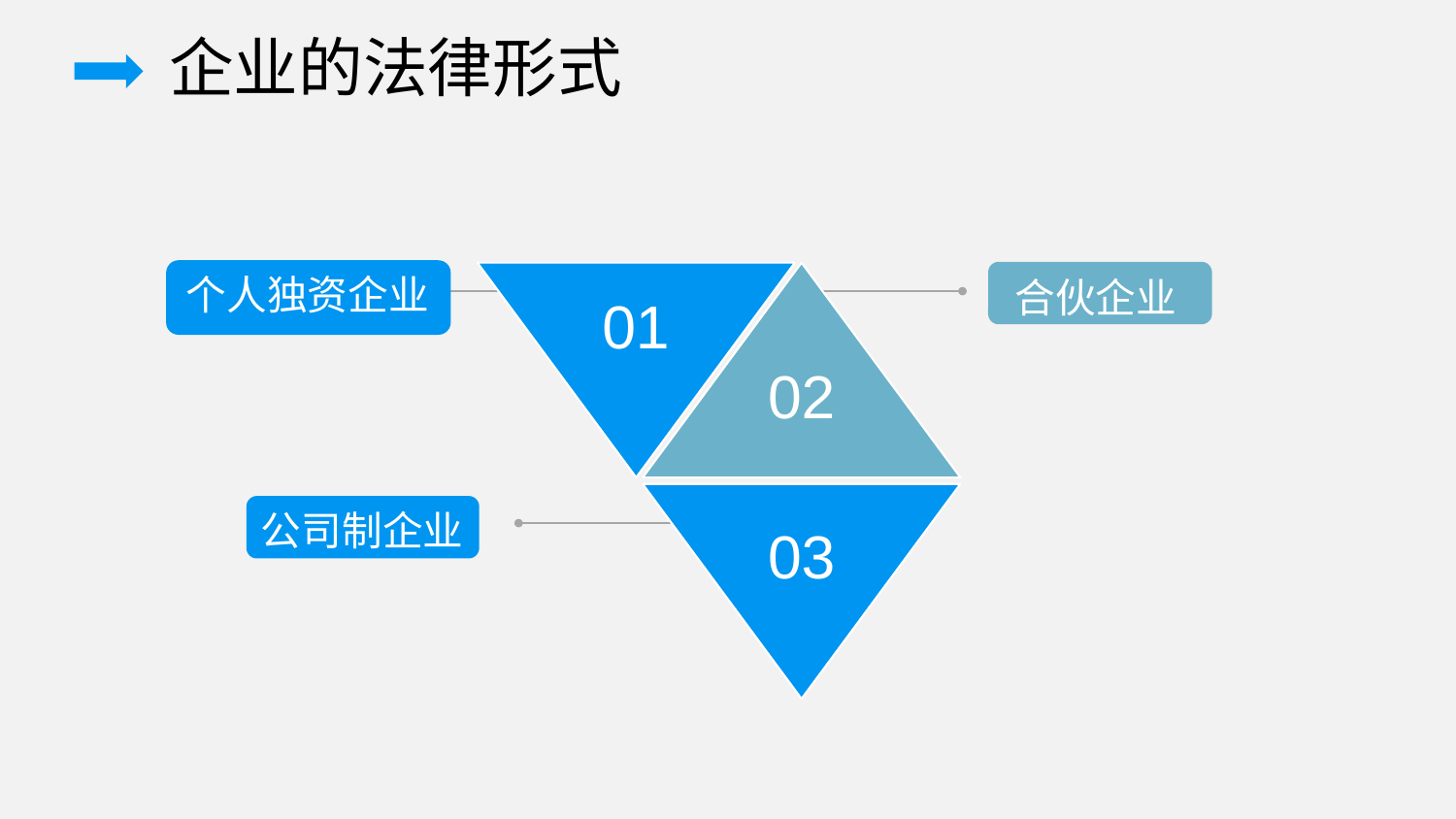

企业的法律形式
个人独资企业

合伙企业

01

02

公司制企业

03